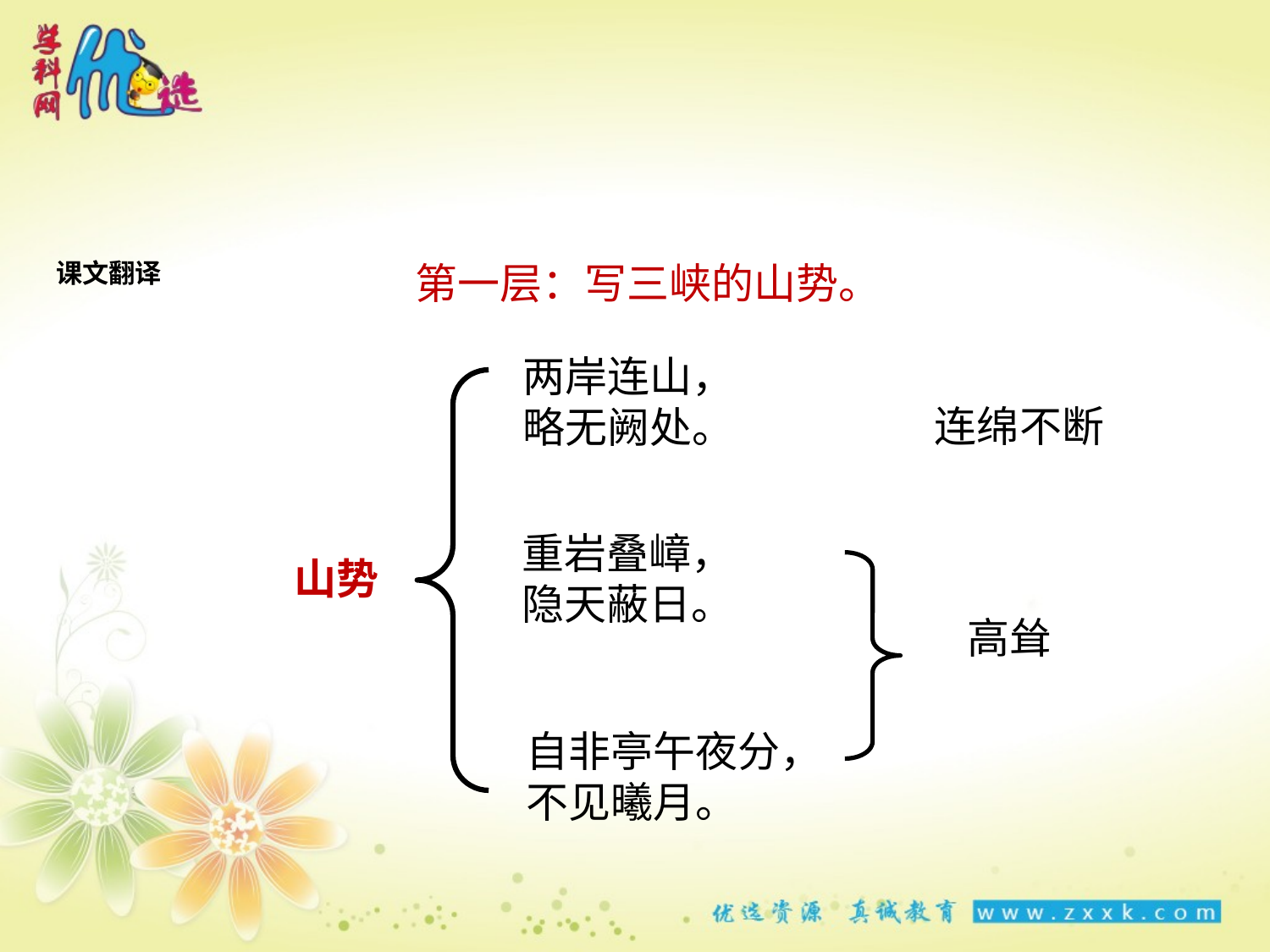

课文翻译
# 第一层：写三峡的山势。
两岸连山，略无阙处。

连绵不断
重岩叠嶂，隐天蔽日。
山势

高耸
自非亭午夜分，不见曦月。